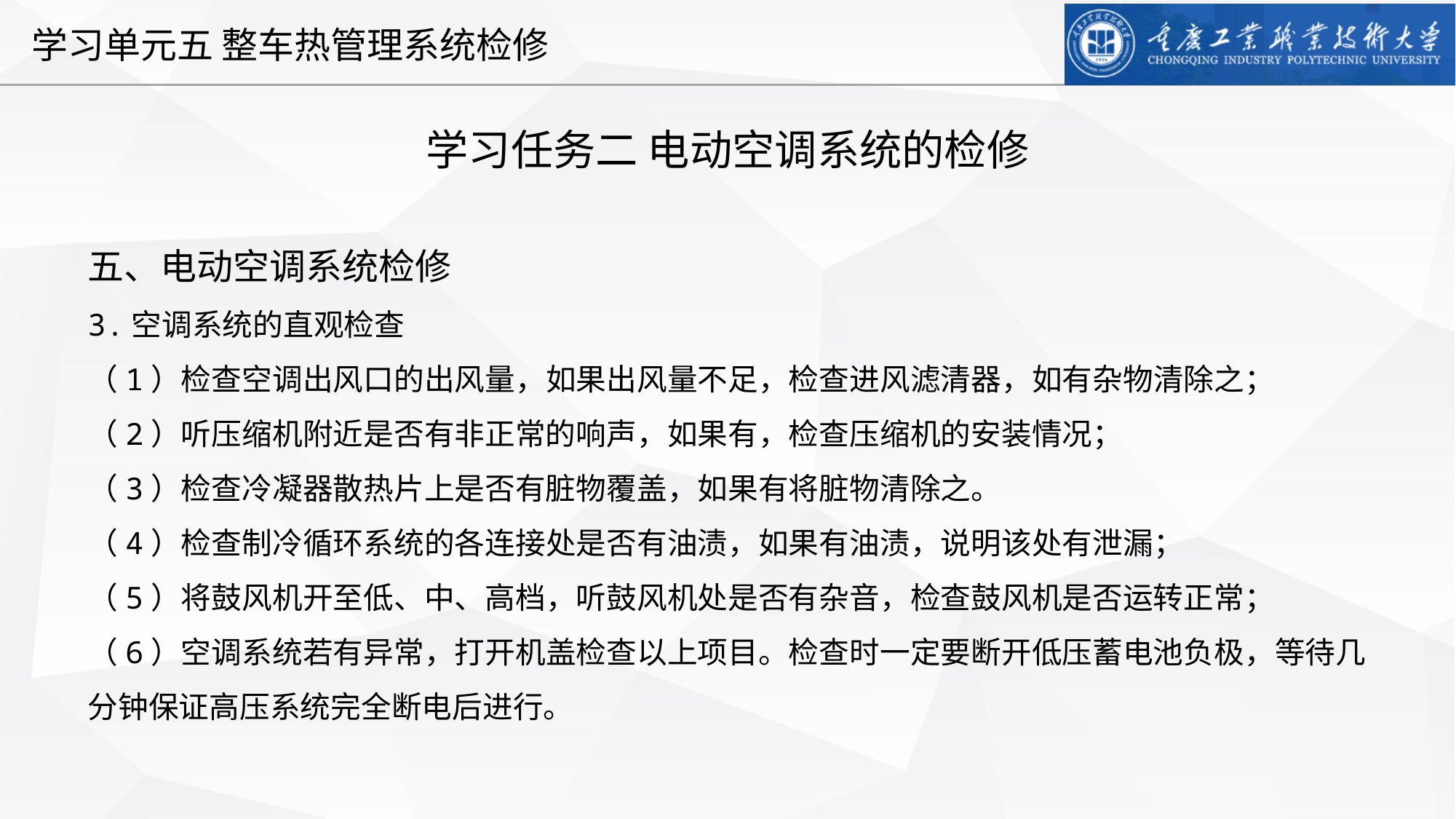

学习任务二 电动空调系统的检修
五、电动空调系统检修
3.空调系统的直观检查
（1）检查空调出风口的出风量，如果出风量不足，检查进风滤清器，如有杂物清除之；
（2）听压缩机附近是否有非正常的响声，如果有，检查压缩机的安装情况；
（3）检查冷凝器散热片上是否有脏物覆盖，如果有将脏物清除之。
（4）检查制冷循环系统的各连接处是否有油渍，如果有油渍，说明该处有泄漏；
（5）将鼓风机开至低、中、高档，听鼓风机处是否有杂音，检查鼓风机是否运转正常；
（6）空调系统若有异常，打开机盖检查以上项目。检查时一定要断开低压蓄电池负极，等待几分钟保证高压系统完全断电后进行。